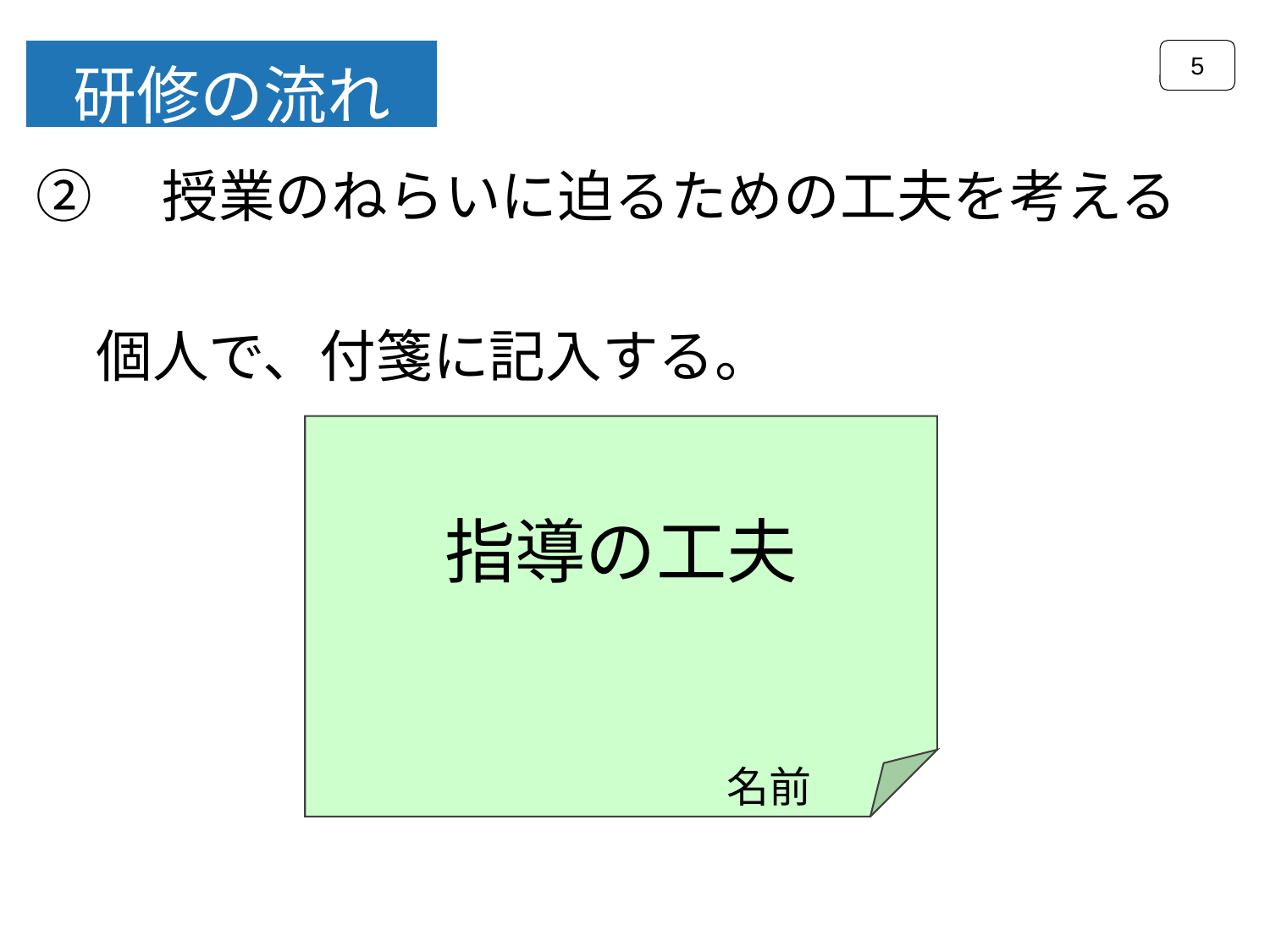

5
研修の流れ
②　授業のねらいに迫るための工夫を考える
個人で、付箋に記入する。

指導の工夫

　　　　　　　名前